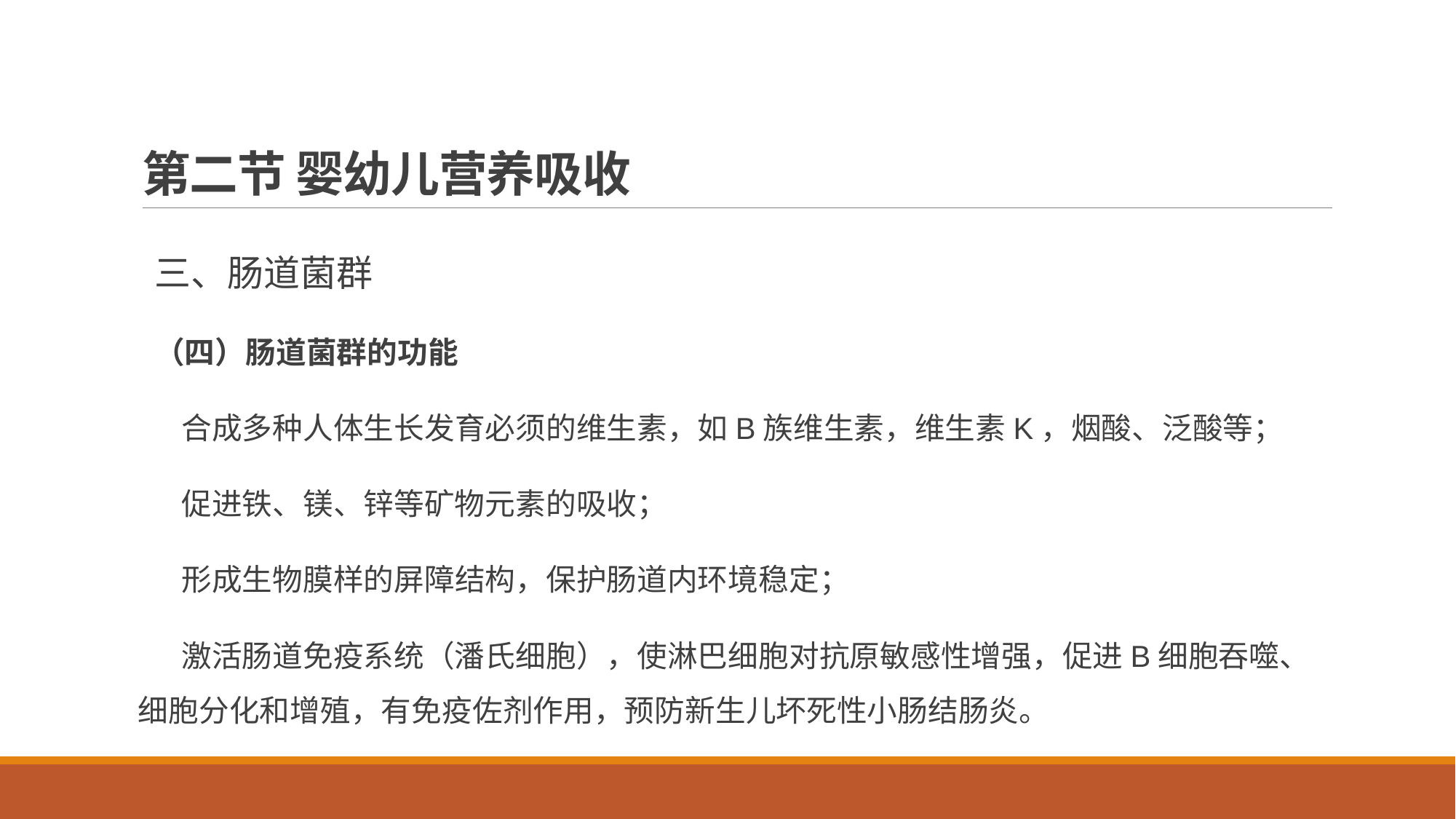

# 第二节 婴幼儿营养吸收
三、肠道菌群
（四）肠道菌群的功能
合成多种人体生长发育必须的维生素，如B族维生素，维生素K，烟酸、泛酸等；
促进铁、镁、锌等矿物元素的吸收；
形成生物膜样的屏障结构，保护肠道内环境稳定；
激活肠道免疫系统（潘氏细胞），使淋巴细胞对抗原敏感性增强，促进B细胞吞噬、细胞分化和增殖，有免疫佐剂作用，预防新生儿坏死性小肠结肠炎。